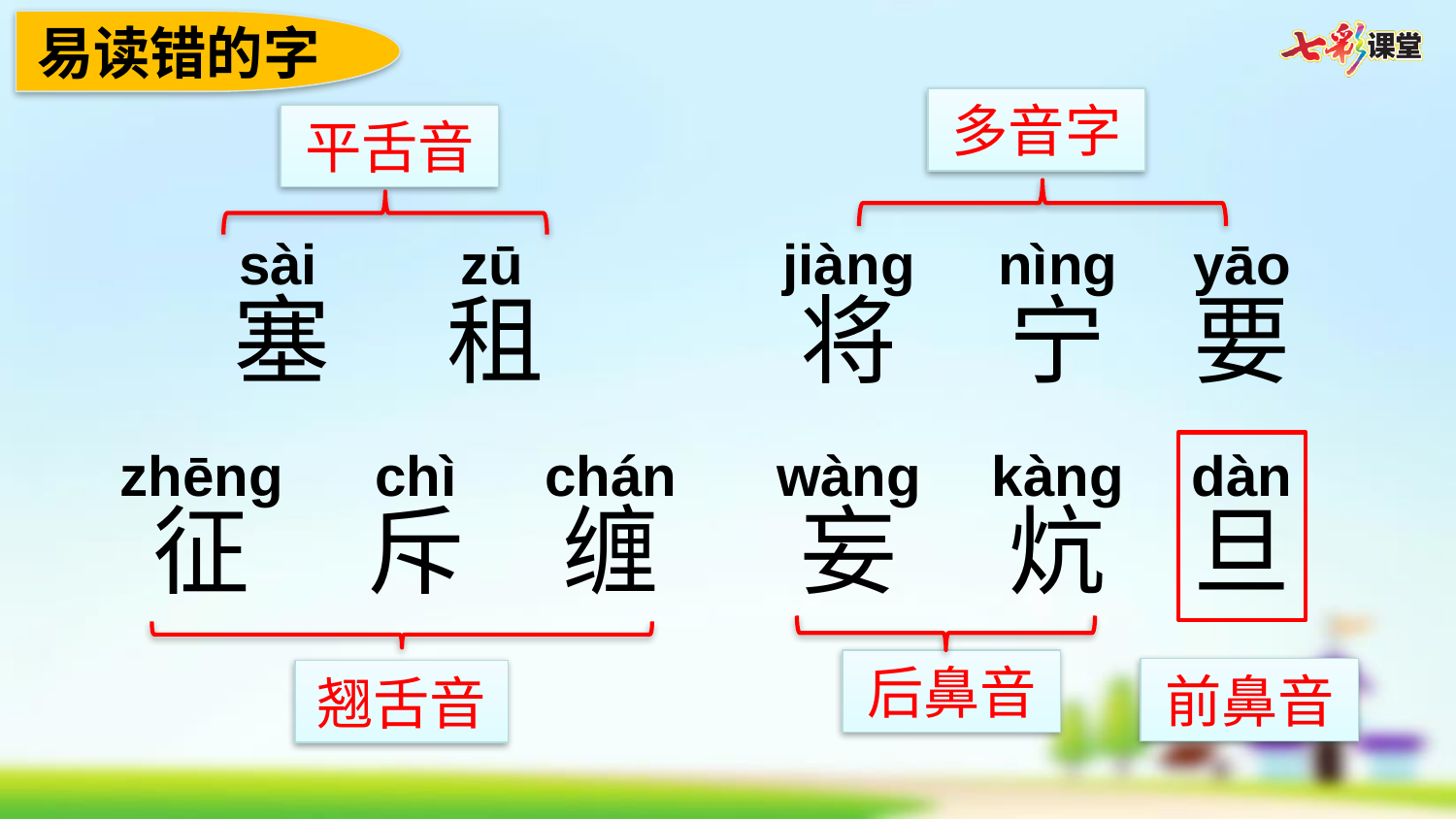

易读错的字

多音字
平舌音
sài
zū
jiànɡ
nìnɡ
yāo
塞
租
将
宁
要

zhēnɡ
chì
chán
wànɡ
kànɡ
dàn
征
斥
缠
妄
炕
旦

后鼻音
前鼻音
翘舌音